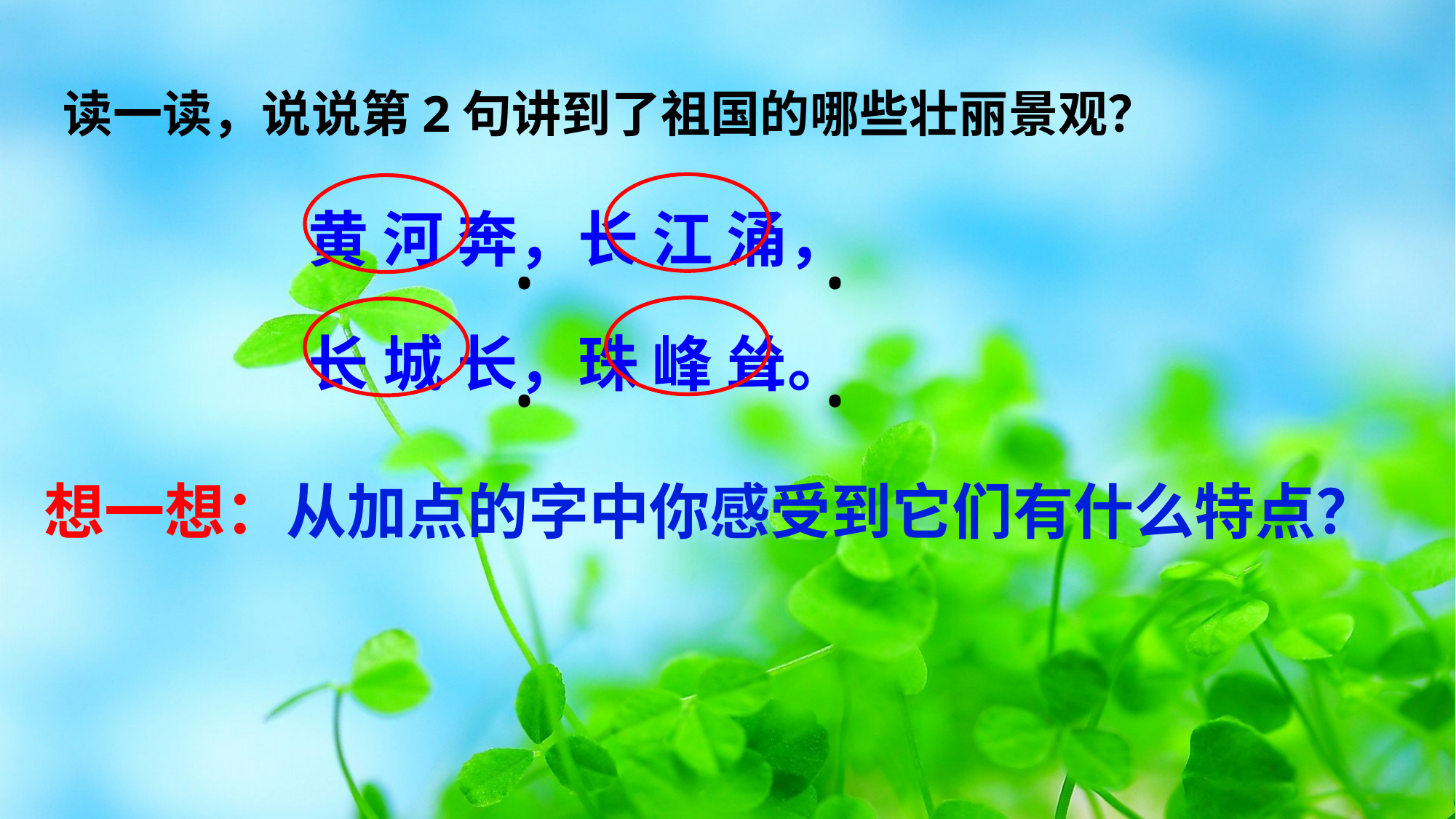

读一读，说说第2句讲到了祖国的哪些壮丽景观？
黄 河 奔，长 江 涌，
长 城 长，珠 峰 耸。

•
•

•
•
想一想：从加点的字中你感受到它们有什么特点？